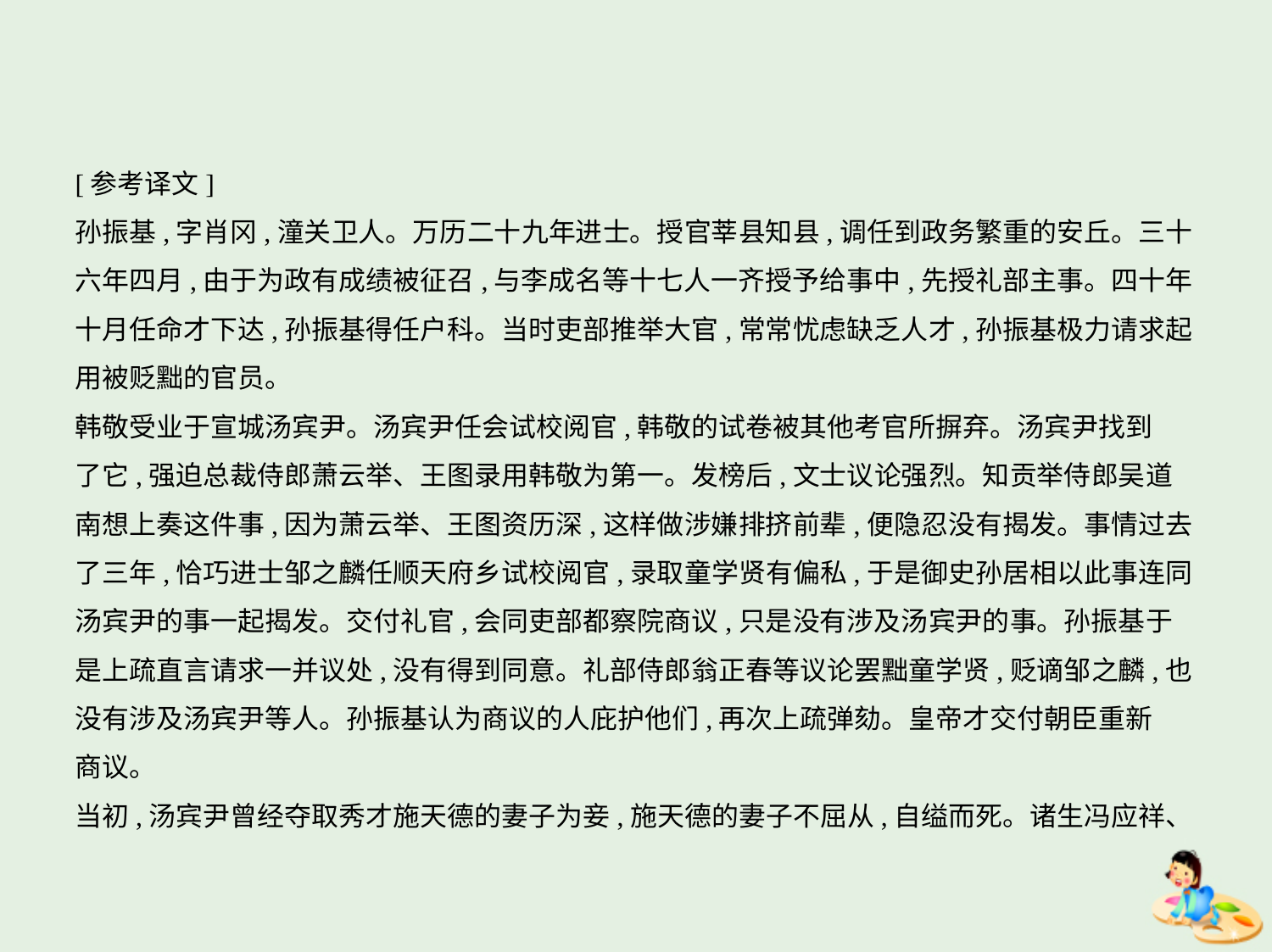

[参考译文]
孙振基,字肖冈,潼关卫人。万历二十九年进士。授官莘县知县,调任到政务繁重的安丘。三十
六年四月,由于为政有成绩被征召,与李成名等十七人一齐授予给事中,先授礼部主事。四十年
十月任命才下达,孙振基得任户科。当时吏部推举大官,常常忧虑缺乏人才,孙振基极力请求起
用被贬黜的官员。
韩敬受业于宣城汤宾尹。汤宾尹任会试校阅官,韩敬的试卷被其他考官所摒弃。汤宾尹找到
了它,强迫总裁侍郎萧云举、王图录用韩敬为第一。发榜后,文士议论强烈。知贡举侍郎吴道
南想上奏这件事,因为萧云举、王图资历深,这样做涉嫌排挤前辈,便隐忍没有揭发。事情过去
了三年,恰巧进士邹之麟任顺天府乡试校阅官,录取童学贤有偏私,于是御史孙居相以此事连同
汤宾尹的事一起揭发。交付礼官,会同吏部都察院商议,只是没有涉及汤宾尹的事。孙振基于
是上疏直言请求一并议处,没有得到同意。礼部侍郎翁正春等议论罢黜童学贤,贬谪邹之麟,也
没有涉及汤宾尹等人。孙振基认为商议的人庇护他们,再次上疏弹劾。皇帝才交付朝臣重新
商议。
当初,汤宾尹曾经夺取秀才施天德的妻子为妾,施天德的妻子不屈从,自缢而死。诸生冯应祥、